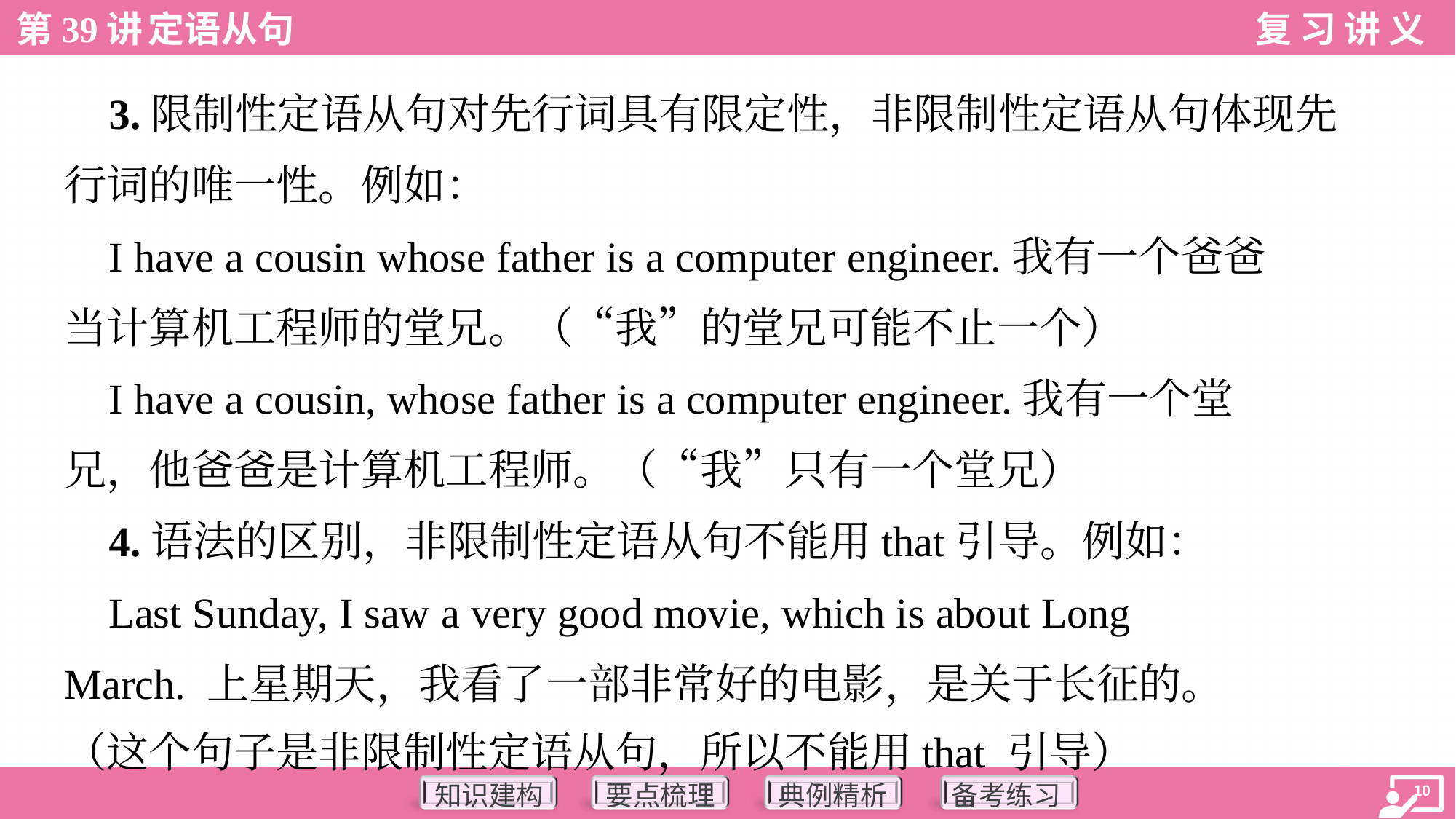

3.限制性定语从句对先行词具有限定性，非限制性定语从句体现先
行词的唯一性。例如：
    I have a cousin whose father is a computer engineer.我有一个爸爸
当计算机工程师的堂兄。（“我”的堂兄可能不止一个）
    I have a cousin, whose father is a computer engineer.我有一个堂
兄，他爸爸是计算机工程师。（“我”只有一个堂兄）
    4.语法的区别，非限制性定语从句不能用that引导。例如：
    Last Sunday, I saw a very good movie, which is about Long
March. 上星期天，我看了一部非常好的电影，是关于长征的。
（这个句子是非限制性定语从句，所以不能用that 引导）